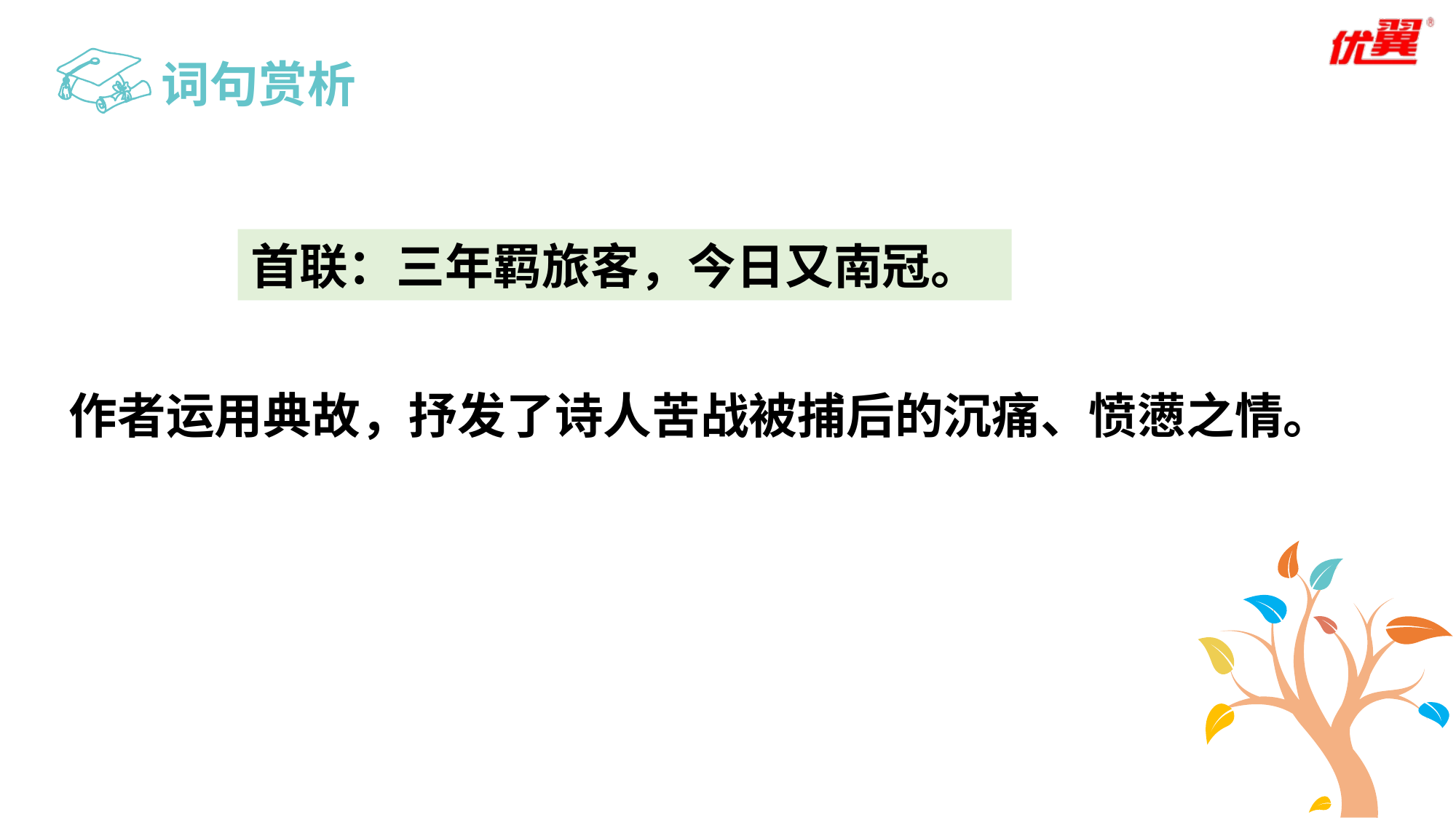

词句赏析
首联：三年羁旅客，今日又南冠。
    作者运用典故，抒发了诗人苦战被捕后的沉痛、愤懑之情。